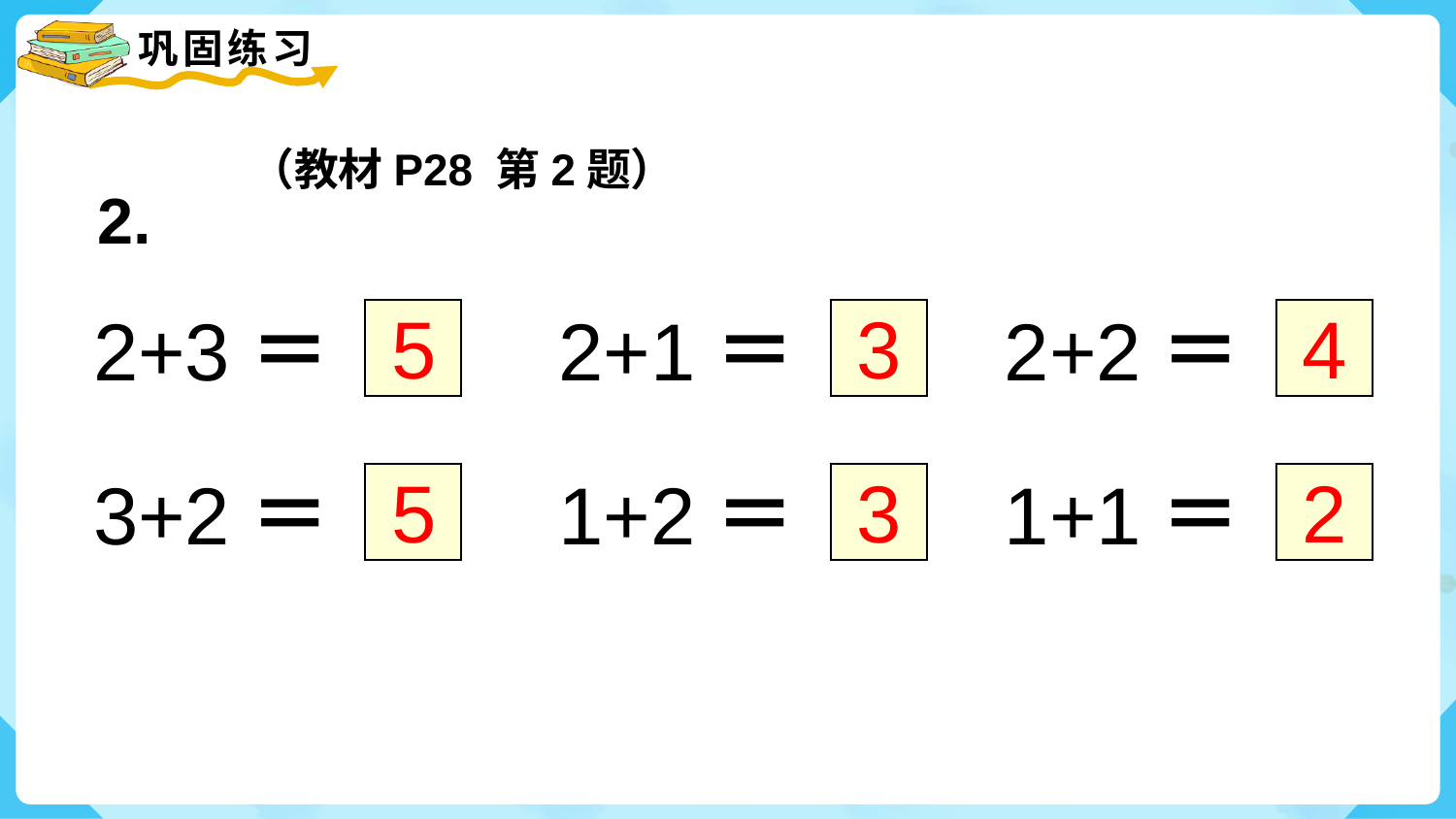

（教材P28 第2题）
2.
5
3
4
2+3＝

2+1＝

2+2＝

5
3
2
3+2＝

1+2＝

1+1＝